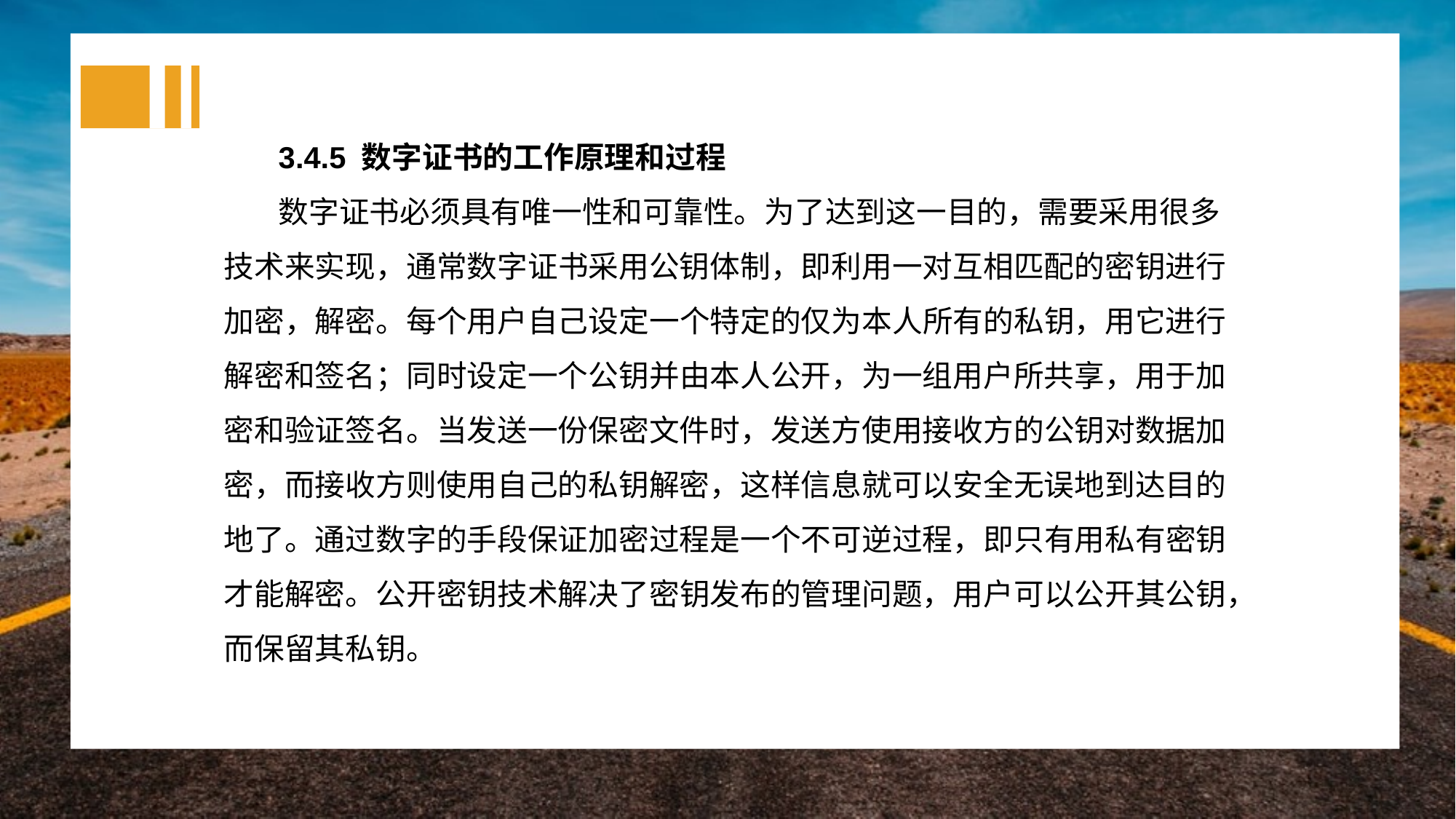

3.4.5 数字证书的工作原理和过程
数字证书必须具有唯一性和可靠性。为了达到这一目的，需要采用很多技术来实现，通常数字证书采用公钥体制，即利用一对互相匹配的密钥进行加密，解密。每个用户自己设定一个特定的仅为本人所有的私钥，用它进行解密和签名；同时设定一个公钥并由本人公开，为一组用户所共享，用于加密和验证签名。当发送一份保密文件时，发送方使用接收方的公钥对数据加密，而接收方则使用自己的私钥解密，这样信息就可以安全无误地到达目的地了。通过数字的手段保证加密过程是一个不可逆过程，即只有用私有密钥才能解密。公开密钥技术解决了密钥发布的管理问题，用户可以公开其公钥，而保留其私钥。